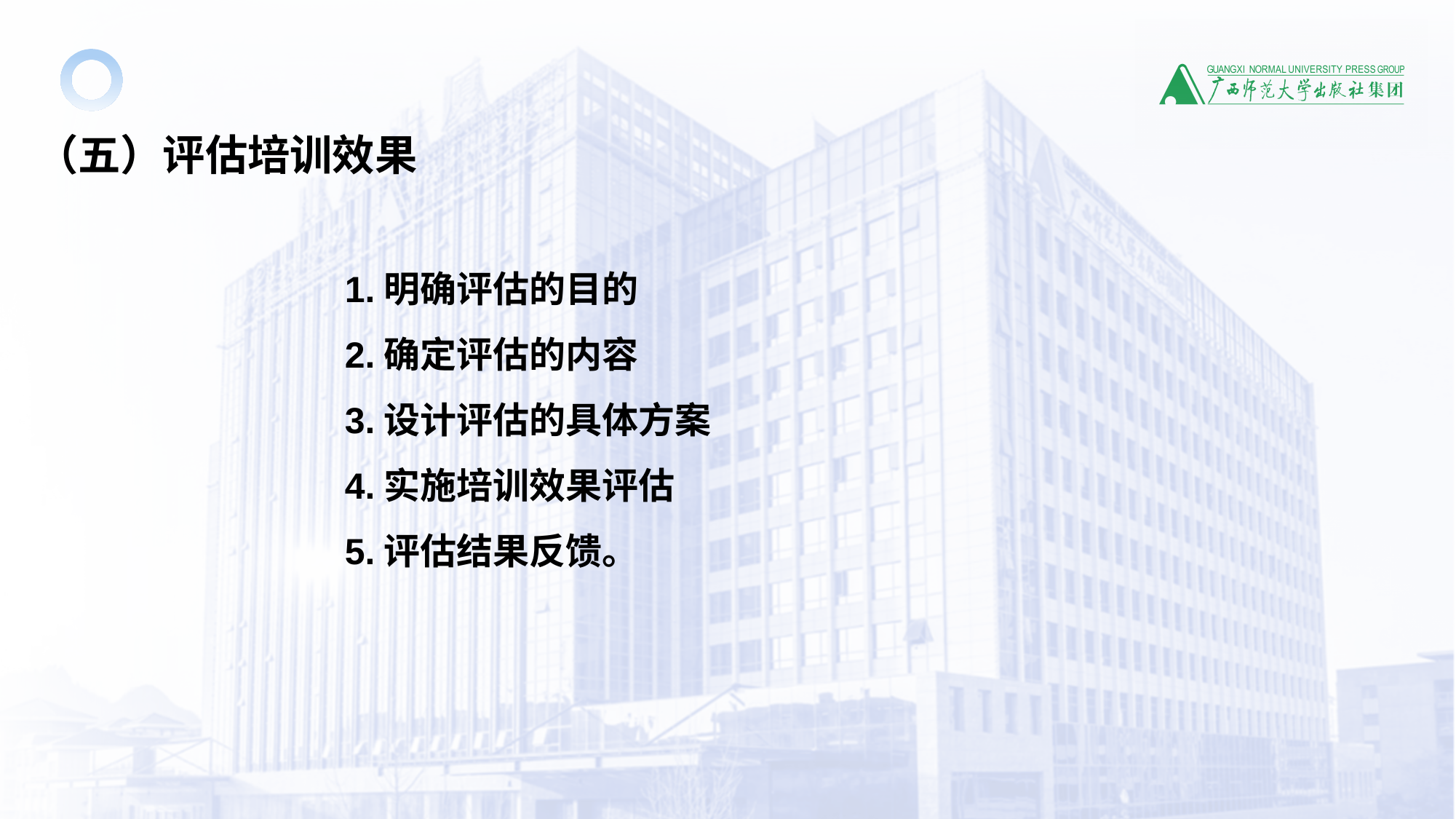

（五）评估培训效果
1.明确评估的目的
2.确定评估的内容
3.设计评估的具体方案
4.实施培训效果评估
5.评估结果反馈。